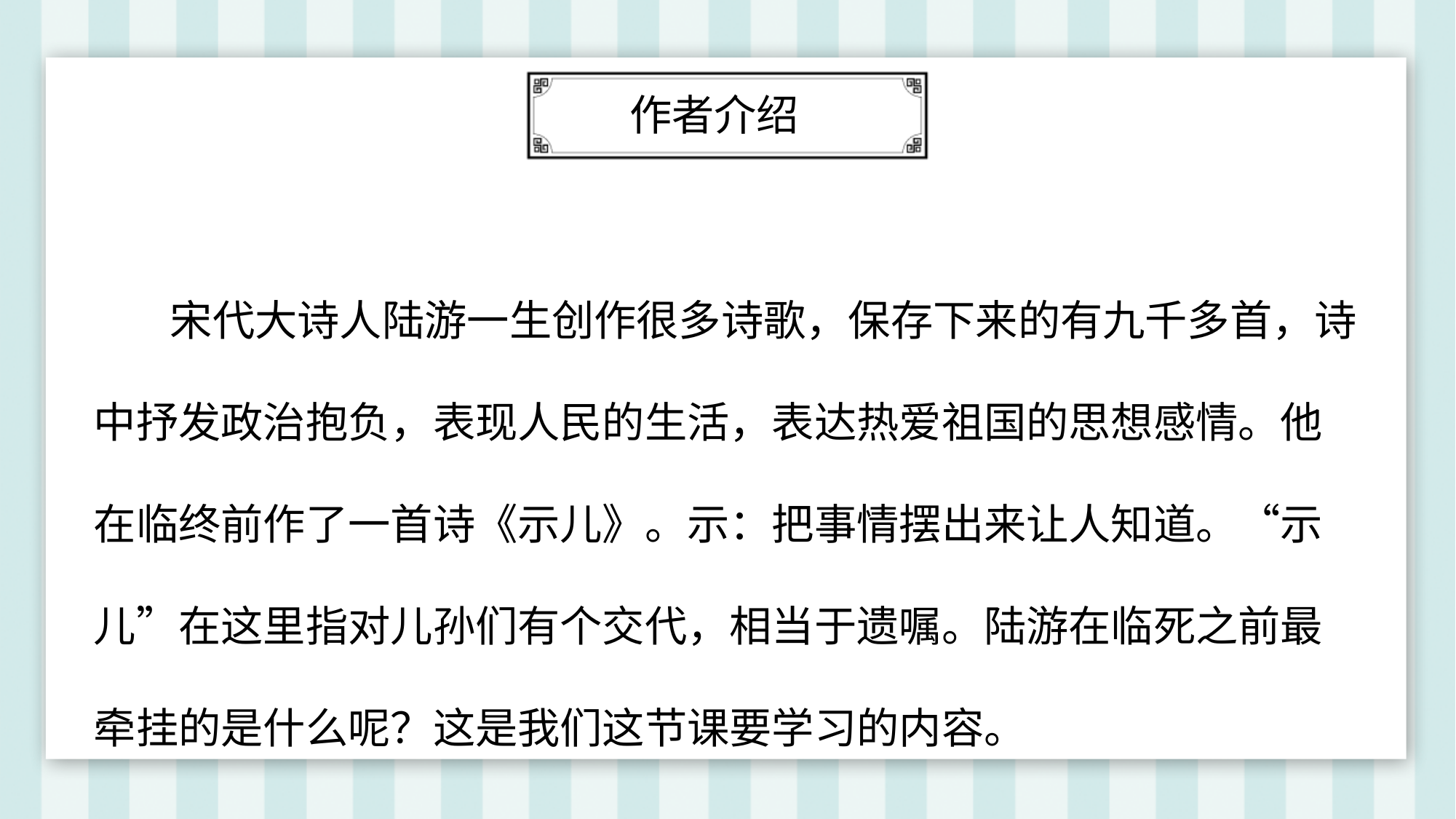

作者介绍
       宋代大诗人陆游一生创作很多诗歌，保存下来的有九千多首，诗中抒发政治抱负，表现人民的生活，表达热爱祖国的思想感情。他在临终前作了一首诗《示儿》。示：把事情摆出来让人知道。“示儿”在这里指对儿孙们有个交代，相当于遗嘱。陆游在临死之前最牵挂的是什么呢？这是我们这节课要学习的内容。